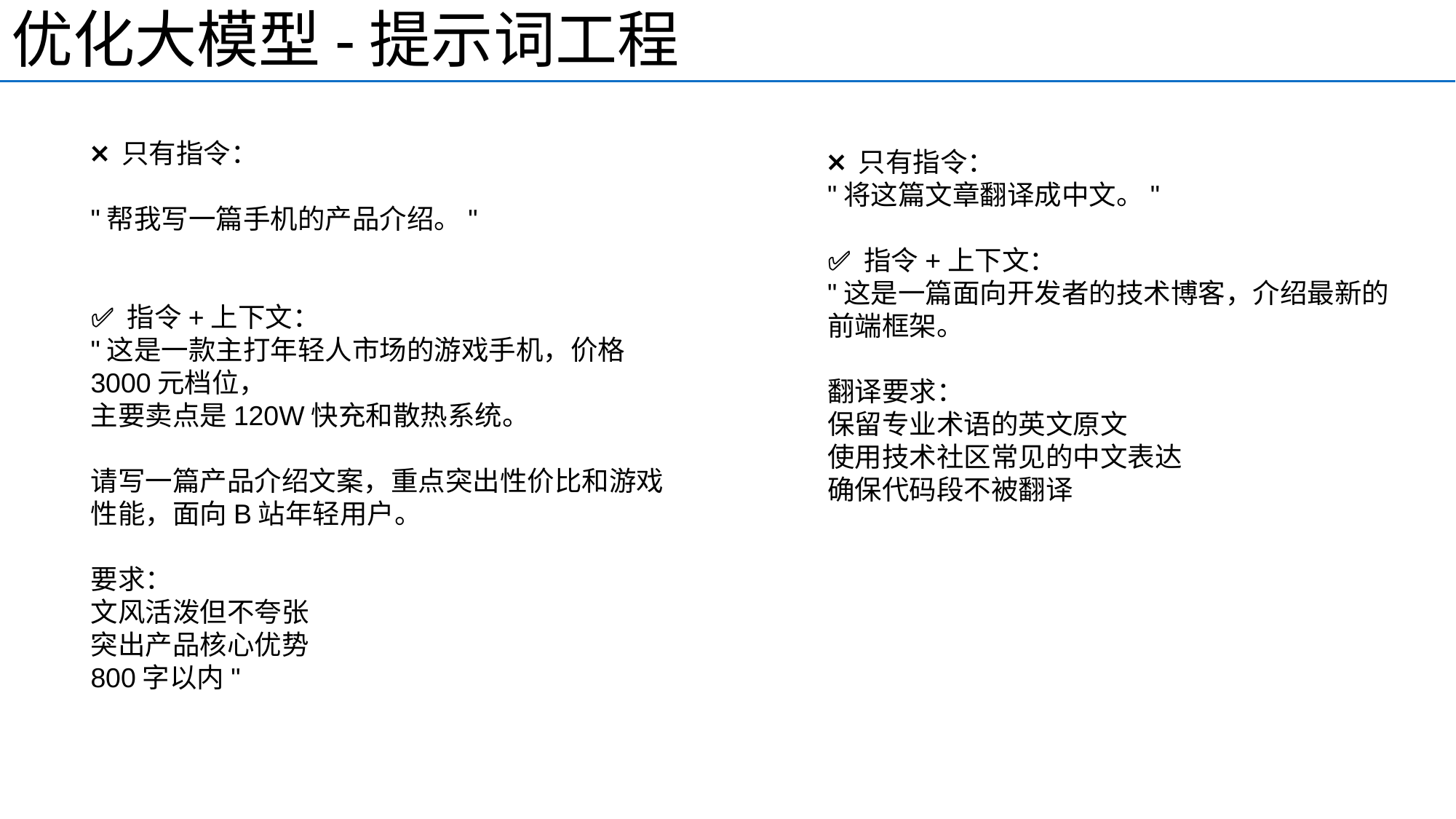

优化大模型-提示词工程
❌ 只有指令：​
​
"帮我写一篇手机的产品介绍。"​
​
​
✅ 指令+上下文：​
"这是一款主打年轻人市场的游戏手机，价格3000元档位，​
主要卖点是120W快充和散热系统。​
​
请写一篇产品介绍文案，重点突出性价比和游戏性能，面向B站年轻用户。​
​
要求：​
文风活泼但不夸张​
突出产品核心优势​
800字以内"
❌ 只有指令：​
"将这篇文章翻译成中文。"​
​
✅ 指令+上下文：​
"这是一篇面向开发者的技术博客，介绍最新的前端框架。​
​
翻译要求：​
保留专业术语的英文原文​
使用技术社区常见的中文表达​
确保代码段不被翻译